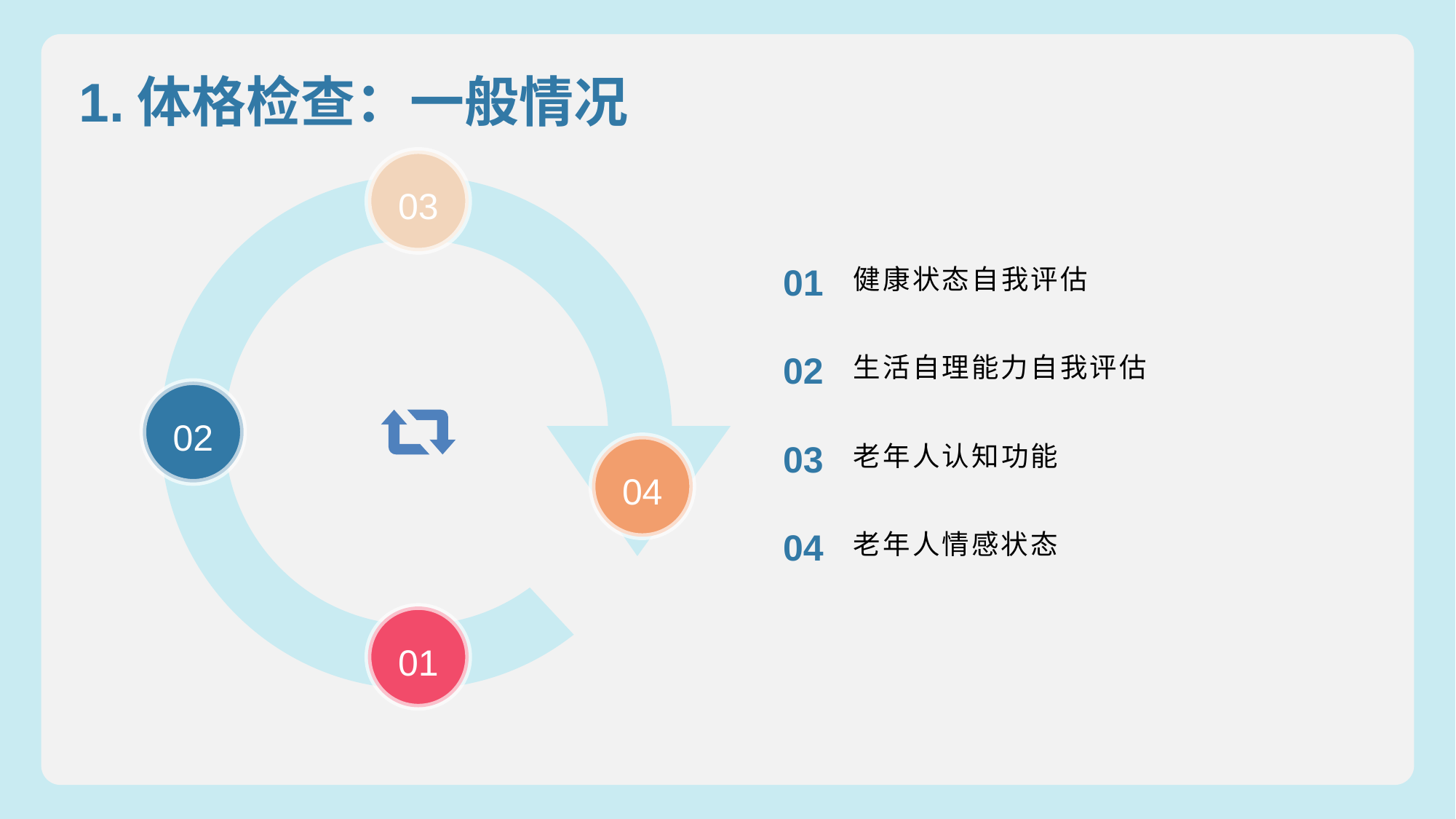

1.体格检查：一般情况
03

01
健康状态自我评估
02
生活自理能力自我评估

02

03
老年人认知功能
04
04
老年人情感状态
01